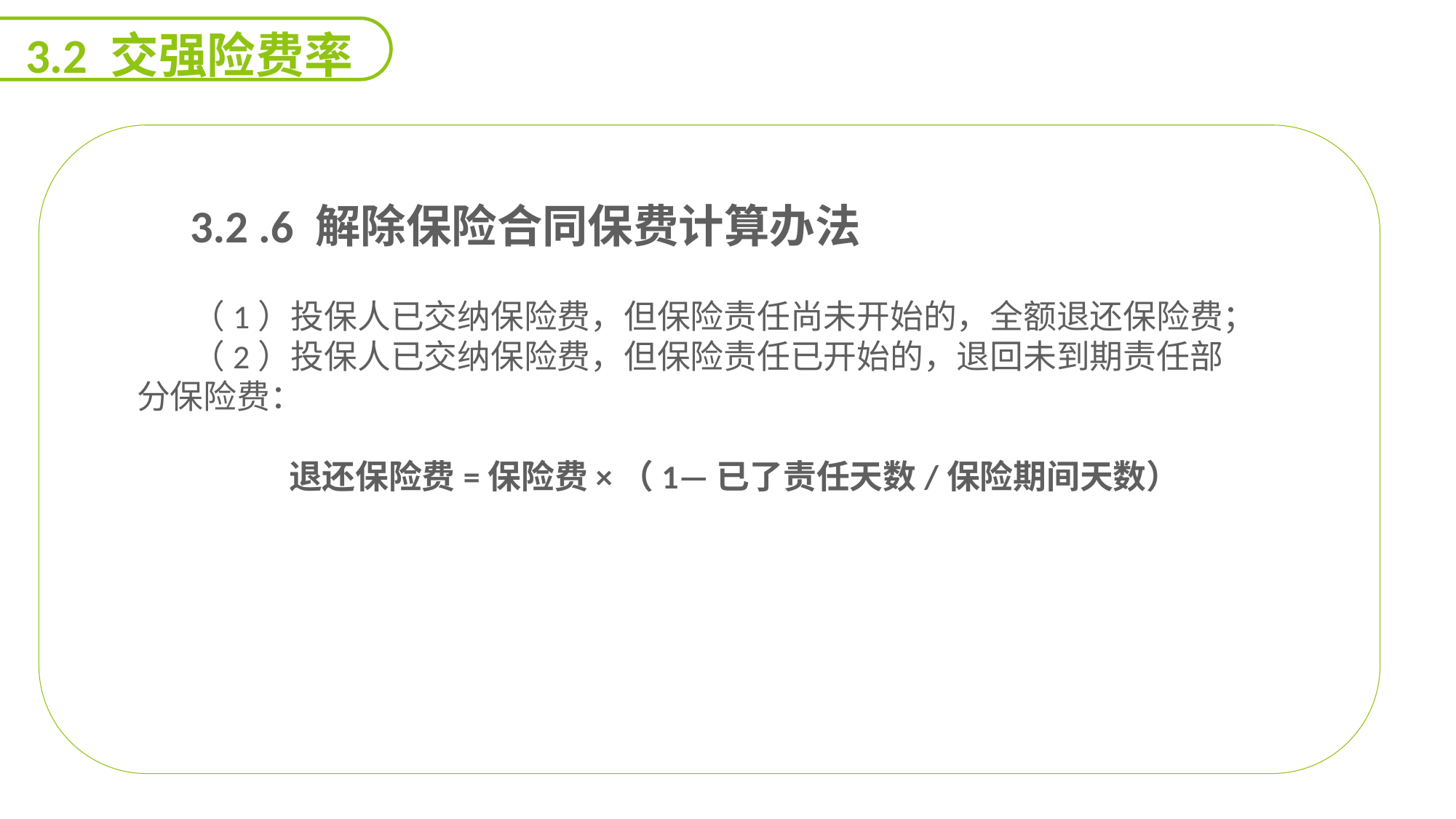

3.2 交强险费率

  3.2 .6 解除保险合同保费计算办法

（1）投保人已交纳保险费，但保险责任尚未开始的，全额退还保险费；
（2）投保人已交纳保险费，但保险责任已开始的，退回未到期责任部分保险费：

            退还保险费=保险费×（1—已了责任天数/保险期间天数）
能力
目标
延迟符